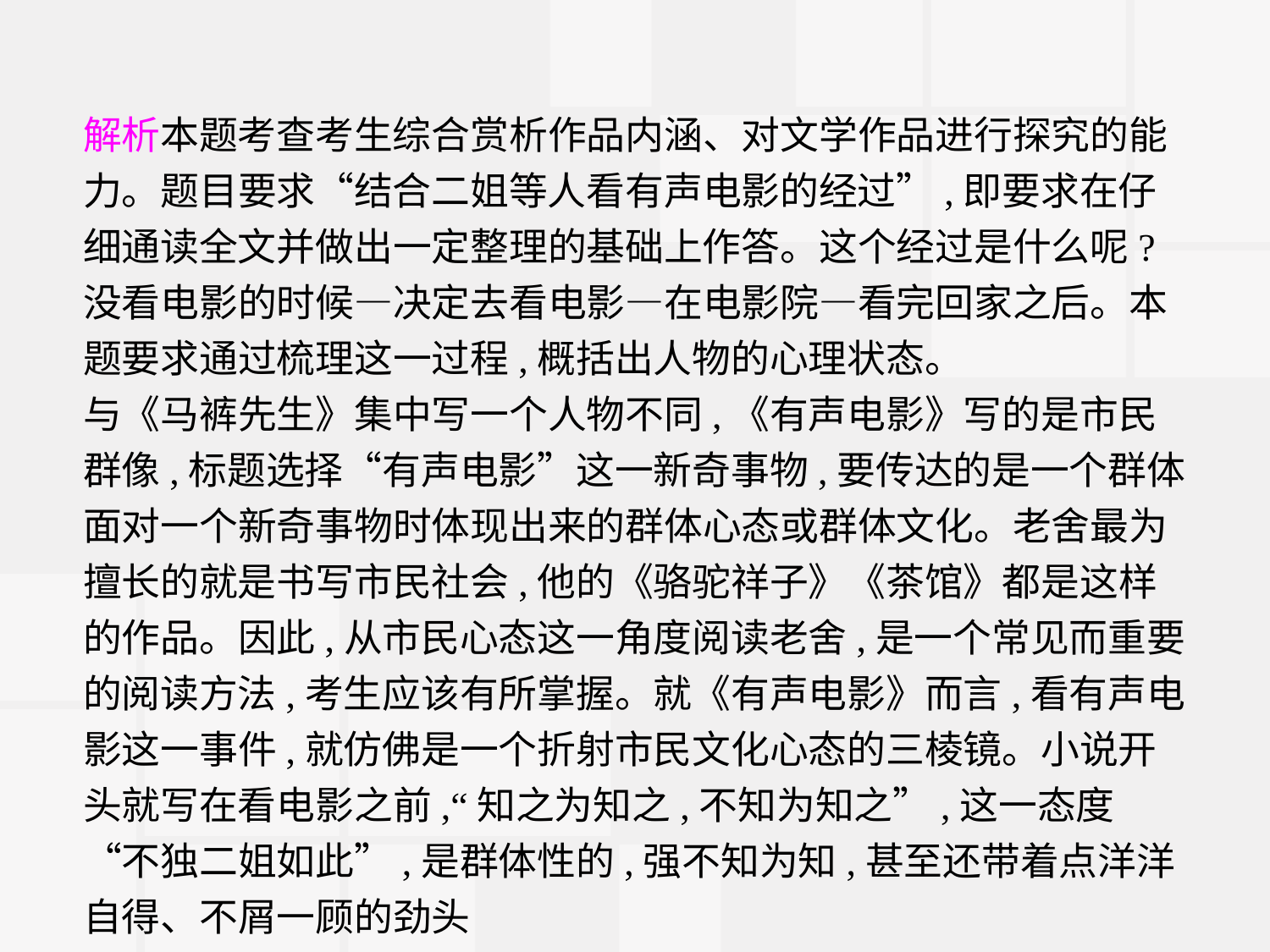

解析本题考查考生综合赏析作品内涵、对文学作品进行探究的能力。题目要求“结合二姐等人看有声电影的经过”,即要求在仔细通读全文并做出一定整理的基础上作答。这个经过是什么呢?没看电影的时候—决定去看电影—在电影院—看完回家之后。本题要求通过梳理这一过程,概括出人物的心理状态。
与《马裤先生》集中写一个人物不同,《有声电影》写的是市民群像,标题选择“有声电影”这一新奇事物,要传达的是一个群体面对一个新奇事物时体现出来的群体心态或群体文化。老舍最为擅长的就是书写市民社会,他的《骆驼祥子》《茶馆》都是这样的作品。因此,从市民心态这一角度阅读老舍,是一个常见而重要的阅读方法,考生应该有所掌握。就《有声电影》而言,看有声电影这一事件,就仿佛是一个折射市民文化心态的三棱镜。小说开头就写在看电影之前,“知之为知之,不知为知之”,这一态度“不独二姐如此”,是群体性的,强不知为知,甚至还带着点洋洋自得、不屑一顾的劲头